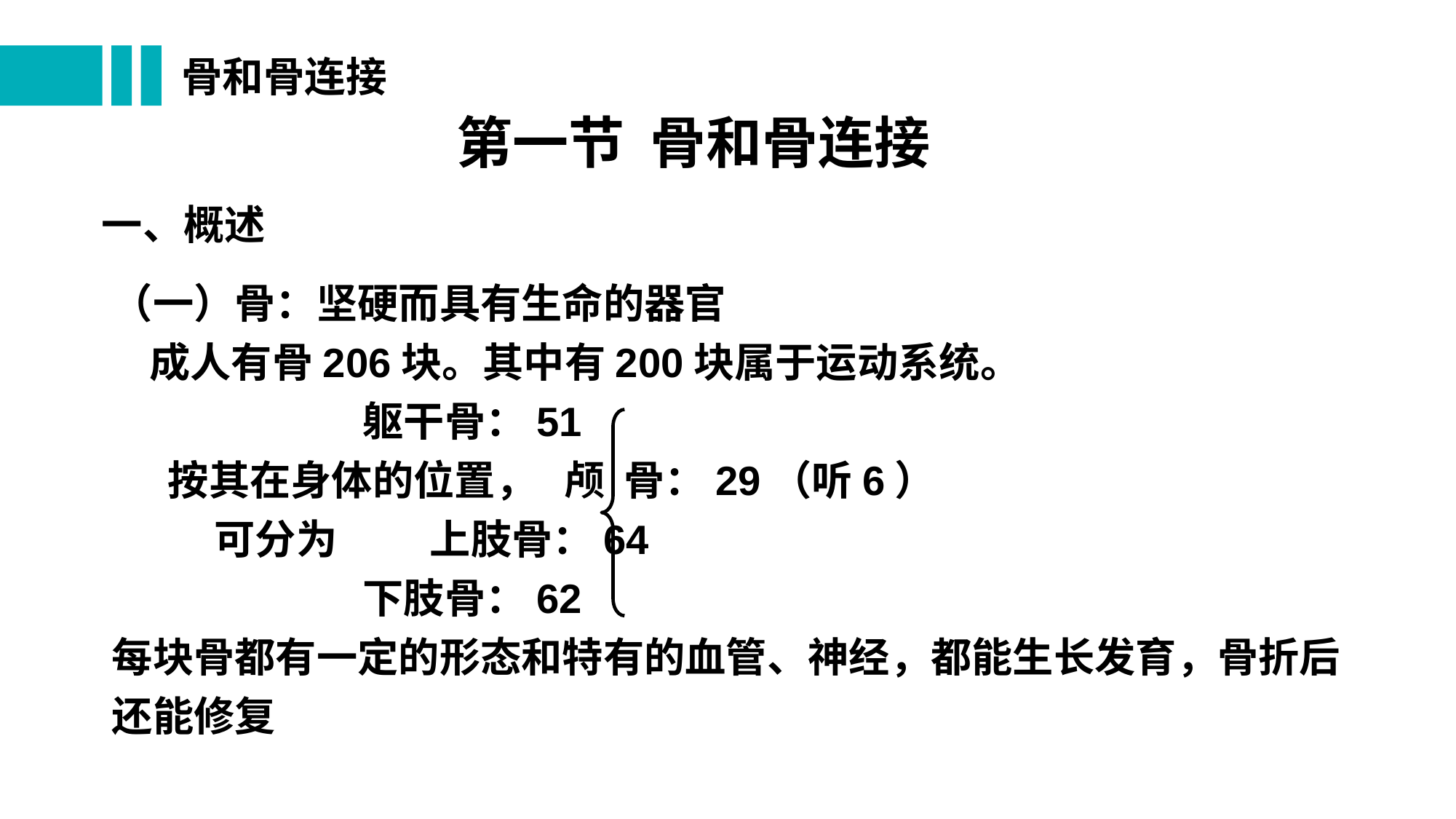

# 骨和骨连接
第一节  骨和骨连接
一、概述
（一）骨：坚硬而具有生命的器官
   成人有骨206块。其中有200块属于运动系统。
                          躯干骨：51
     按其在身体的位置，   颅  骨：29（听6）
          可分为          上肢骨：64
                          下肢骨：62
每块骨都有一定的形态和特有的血管、神经，都能生长发育，骨折后还能修复